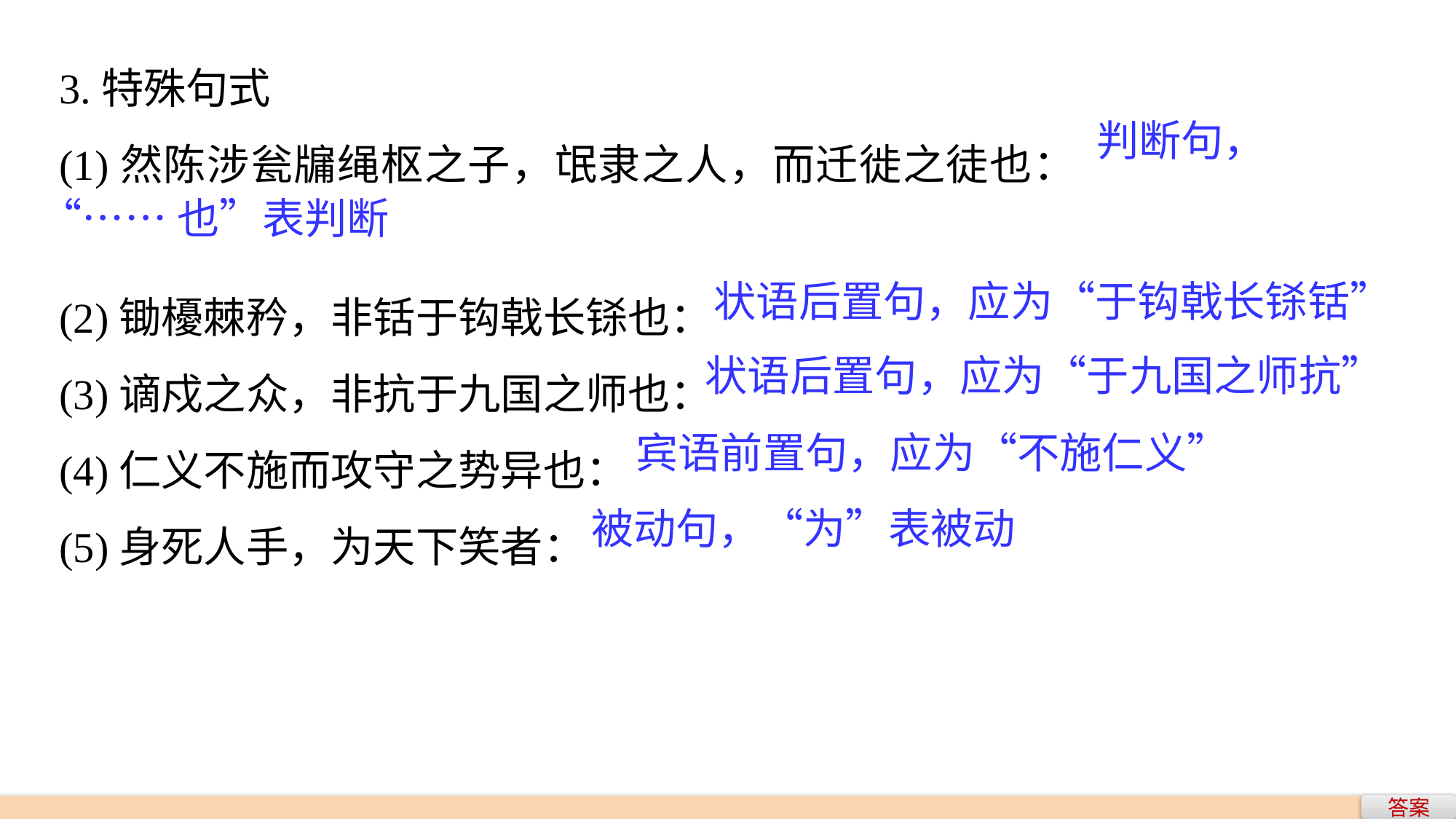

3.特殊句式
(1)然陈涉瓮牖绳枢之子，氓隶之人，而迁徙之徒也：
(2)锄櫌棘矜，非铦于钩戟长铩也：
(3)谪戍之众，非抗于九国之师也：
(4)仁义不施而攻守之势异也：
(5)身死人手，为天下笑者：
判断句，
“……也”表判断
状语后置句，应为“于钩戟长铩铦”
状语后置句，应为“于九国之师抗”
宾语前置句，应为“不施仁义”
被动句，“为”表被动
答案